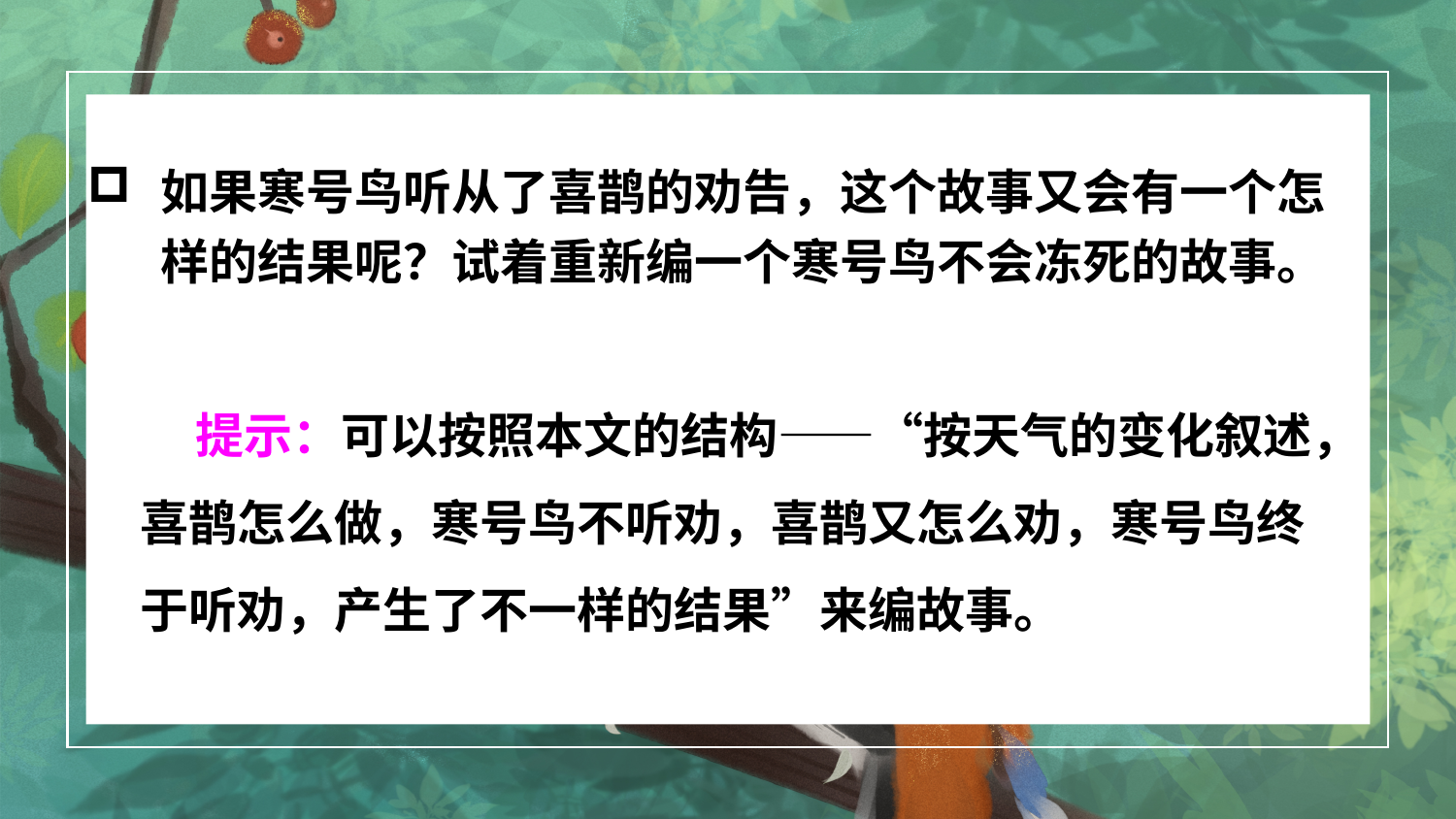

如果寒号鸟听从了喜鹊的劝告，这个故事又会有一个怎样的结果呢？试着重新编一个寒号鸟不会冻死的故事。
    提示：可以按照本文的结构——“按天气的变化叙述，喜鹊怎么做，寒号鸟不听劝，喜鹊又怎么劝，寒号鸟终于听劝，产生了不一样的结果”来编故事。